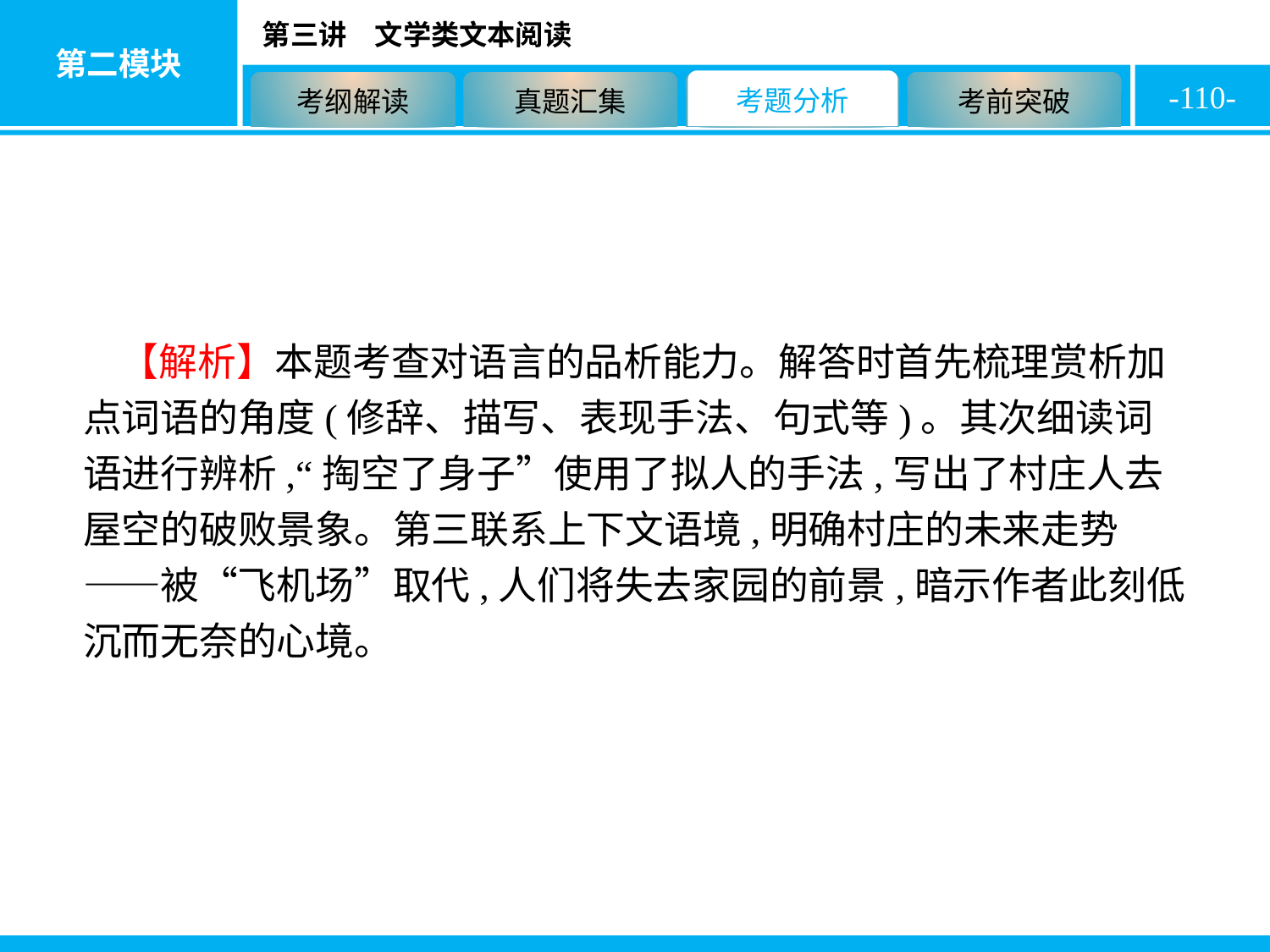

-110-
【解析】本题考查对语言的品析能力。解答时首先梳理赏析加点词语的角度(修辞、描写、表现手法、句式等)。其次细读词语进行辨析,“掏空了身子”使用了拟人的手法,写出了村庄人去屋空的破败景象。第三联系上下文语境,明确村庄的未来走势——被“飞机场”取代,人们将失去家园的前景,暗示作者此刻低沉而无奈的心境。